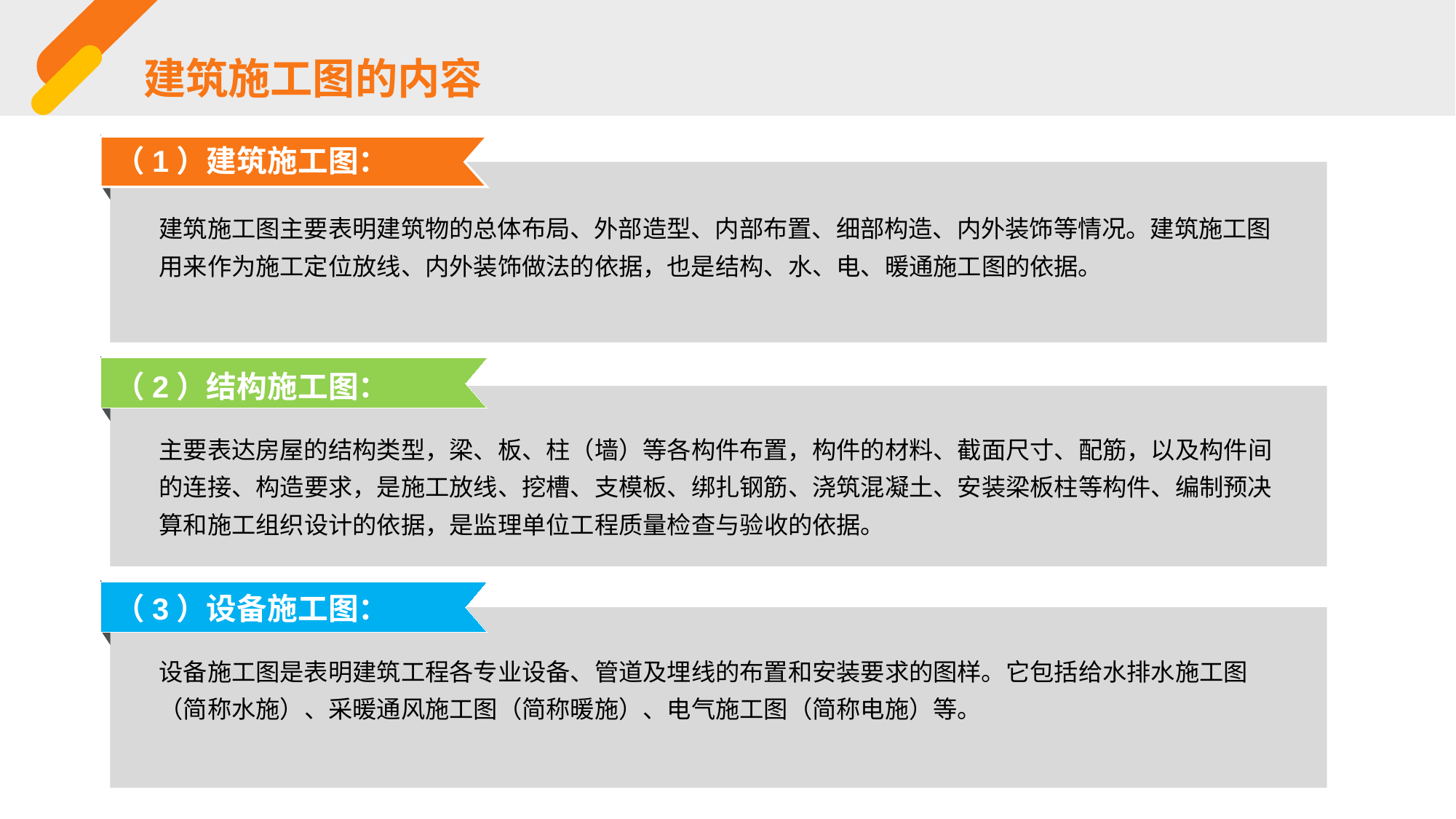

建筑施工图的内容

（1）建筑施工图：

建筑施工图主要表明建筑物的总体布局、外部造型、内部布置、细部构造、内外装饰等情况。建筑施工图用来作为施工定位放线、内外装饰做法的依据，也是结构、水、电、暖通施工图的依据。

（2）结构施工图：

主要表达房屋的结构类型，梁、板、柱（墙）等各构件布置，构件的材料、截面尺寸、配筋，以及构件间的连接、构造要求，是施工放线、挖槽、支模板、绑扎钢筋、浇筑混凝土、安装梁板柱等构件、编制预决算和施工组织设计的依据，是监理单位工程质量检查与验收的依据。

（3）设备施工图：

设备施工图是表明建筑工程各专业设备、管道及埋线的布置和安装要求的图样。它包括给水排水施工图（简称水施）、采暖通风施工图（简称暖施）、电气施工图（简称电施）等。